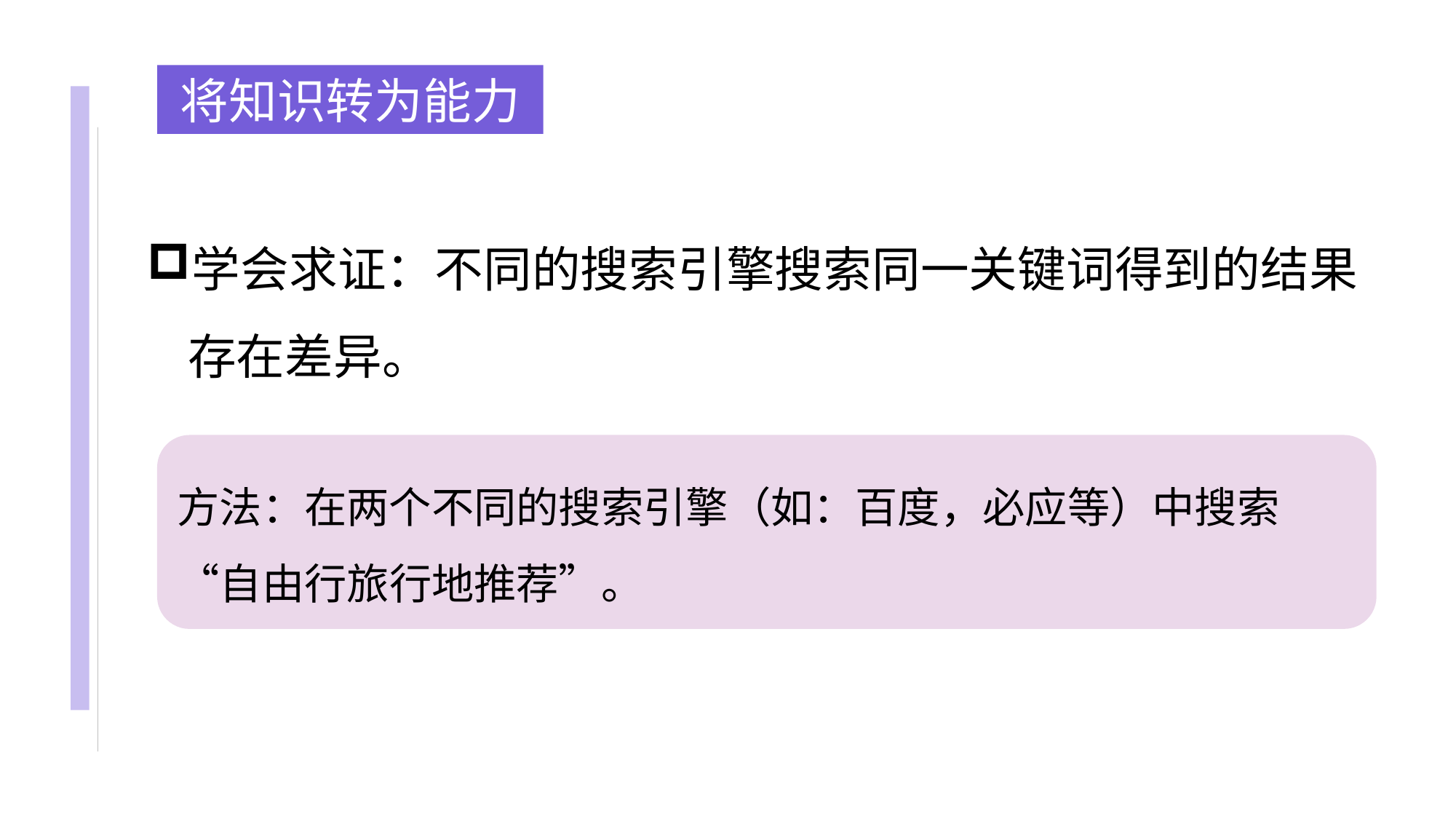

将知识转为能力

学会求证：不同的搜索引擎搜索同一关键词得到的结果存在差异。
方法：在两个不同的搜索引擎（如：百度，必应等）中搜索“自由行旅行地推荐”。